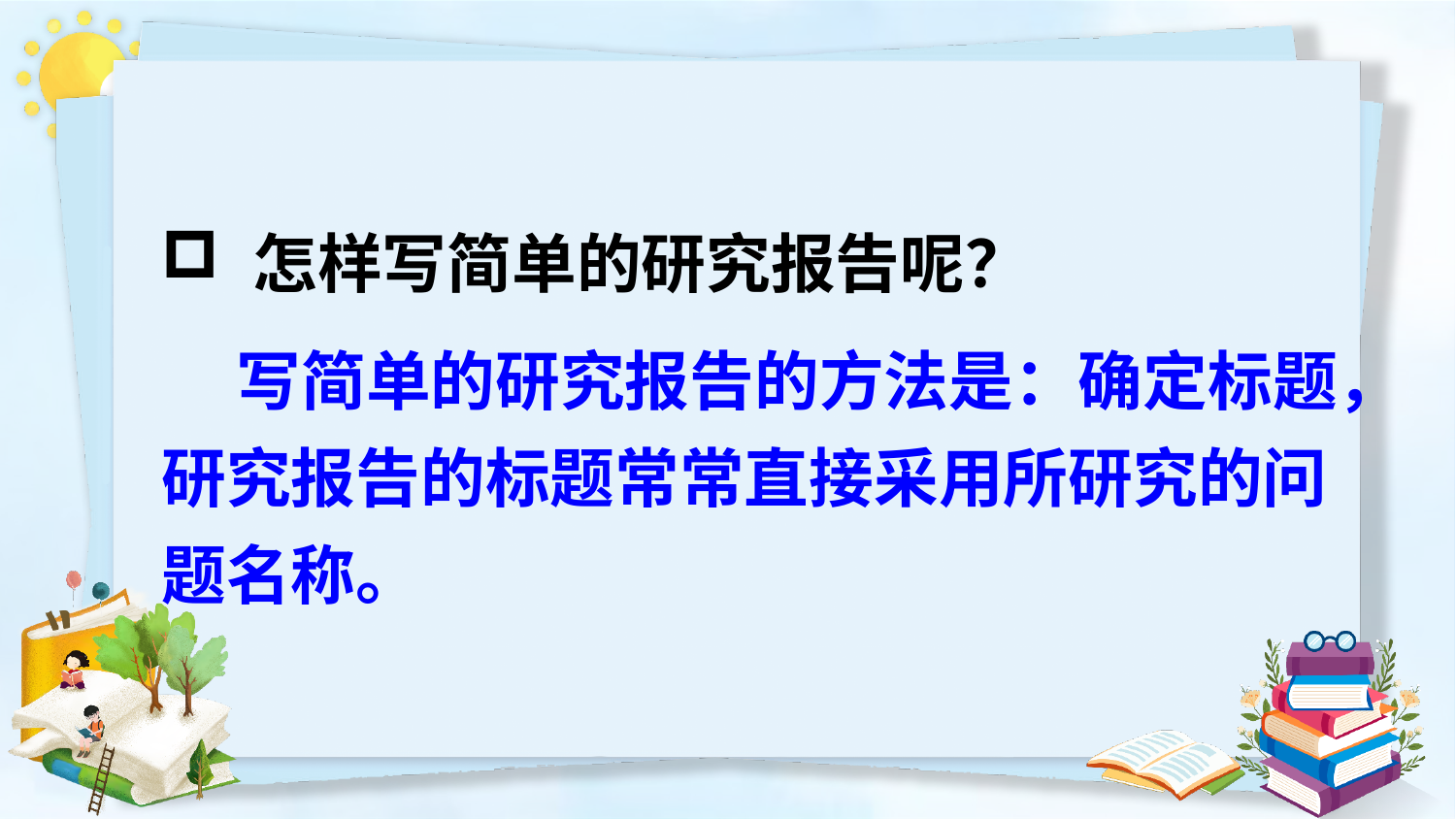

怎样写简单的研究报告呢？
    写简单的研究报告的方法是：确定标题，研究报告的标题常常直接采用所研究的问题名称。